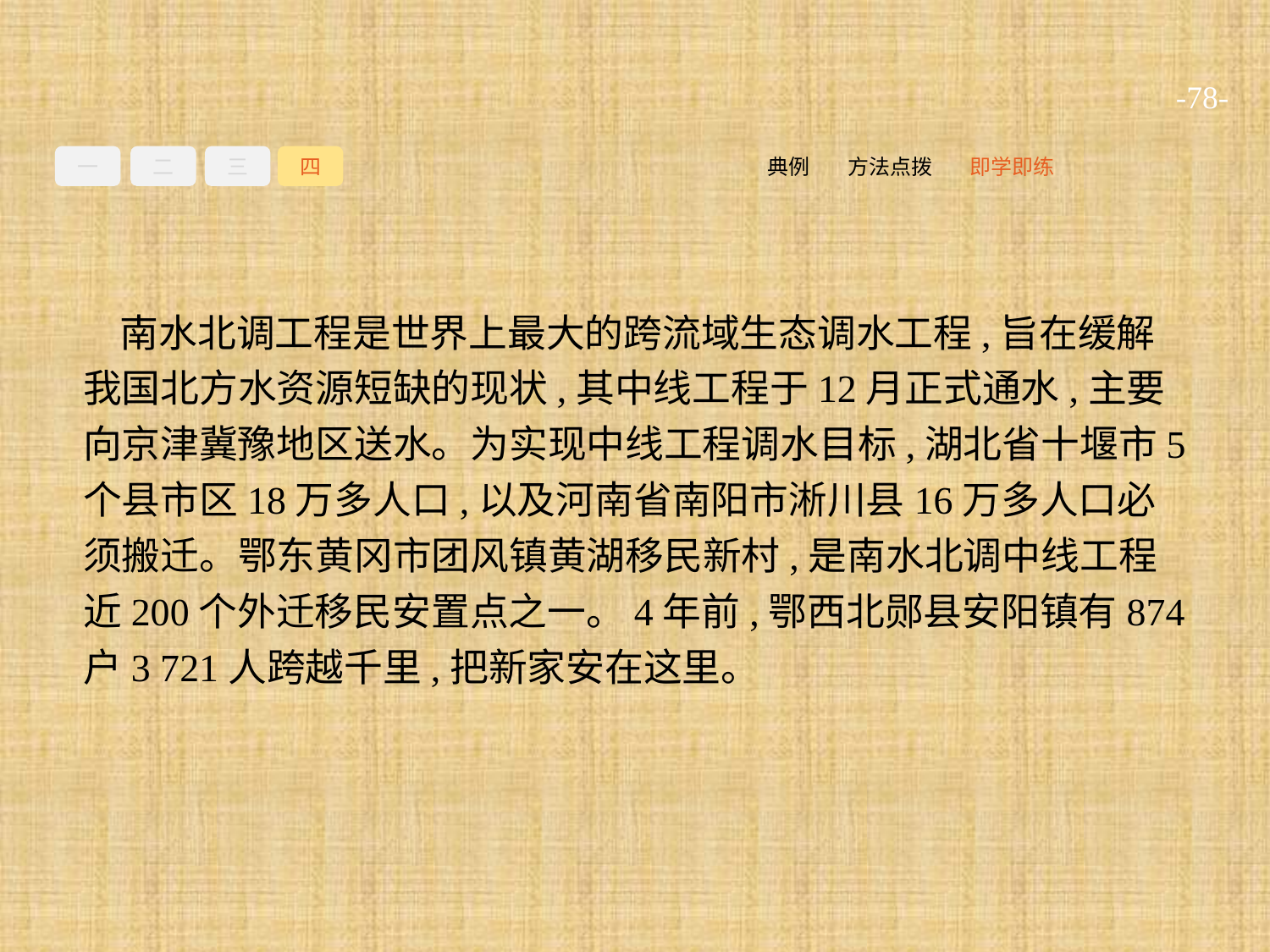

-78-
一
二
三
四
即学即练
方法点拨
典例
南水北调工程是世界上最大的跨流域生态调水工程,旨在缓解我国北方水资源短缺的现状,其中线工程于12月正式通水,主要向京津冀豫地区送水。为实现中线工程调水目标,湖北省十堰市5个县市区18万多人口,以及河南省南阳市淅川县16万多人口必须搬迁。鄂东黄冈市团风镇黄湖移民新村,是南水北调中线工程近200个外迁移民安置点之一。4年前,鄂西北郧县安阳镇有874户3 721人跨越千里,把新家安在这里。